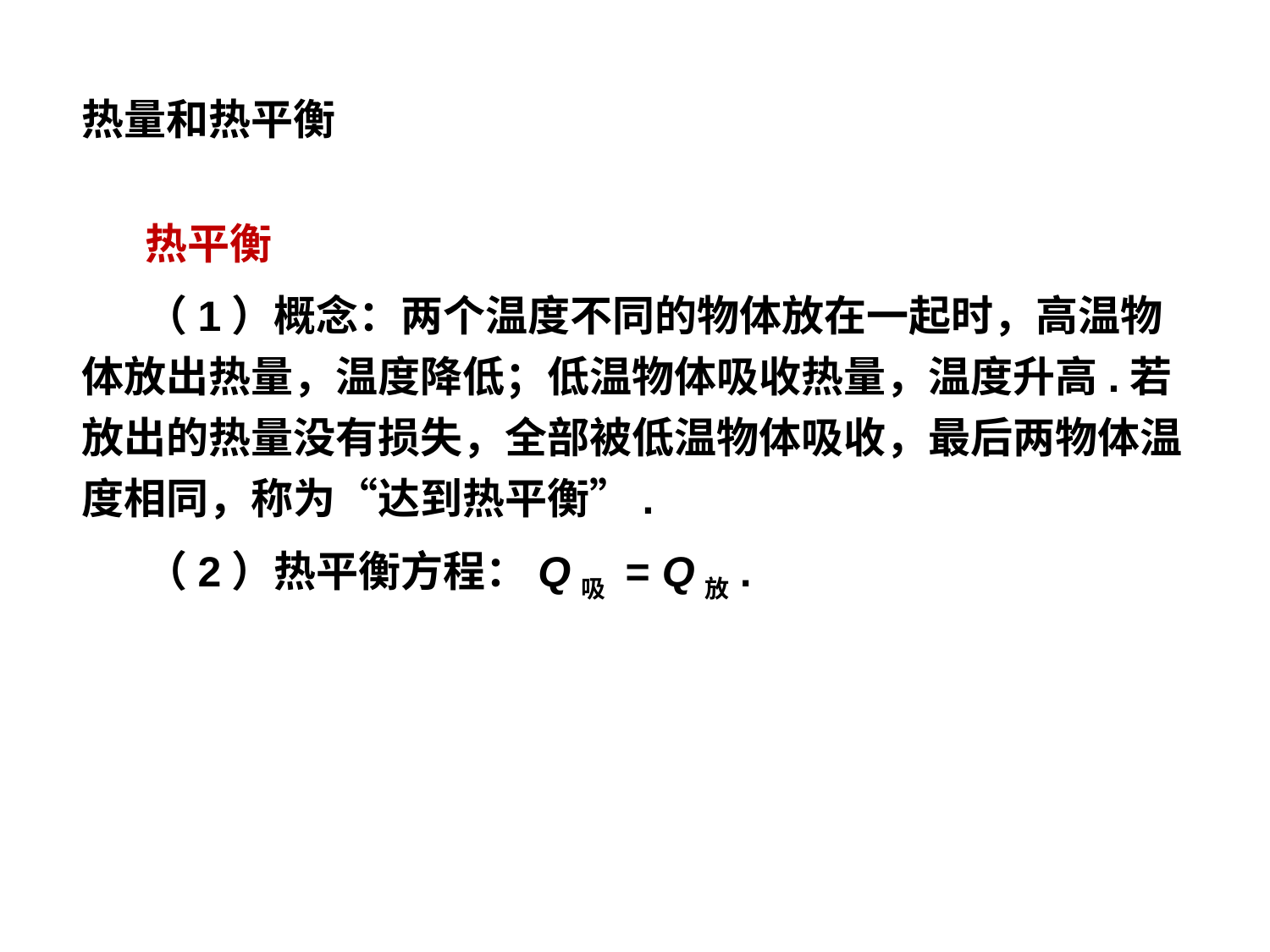

热量和热平衡
热平衡
（1）概念：两个温度不同的物体放在一起时，高温物体放出热量，温度降低；低温物体吸收热量，温度升高.若放出的热量没有损失，全部被低温物体吸收，最后两物体温度相同，称为“达到热平衡”.
（2）热平衡方程：Q吸 = Q放.